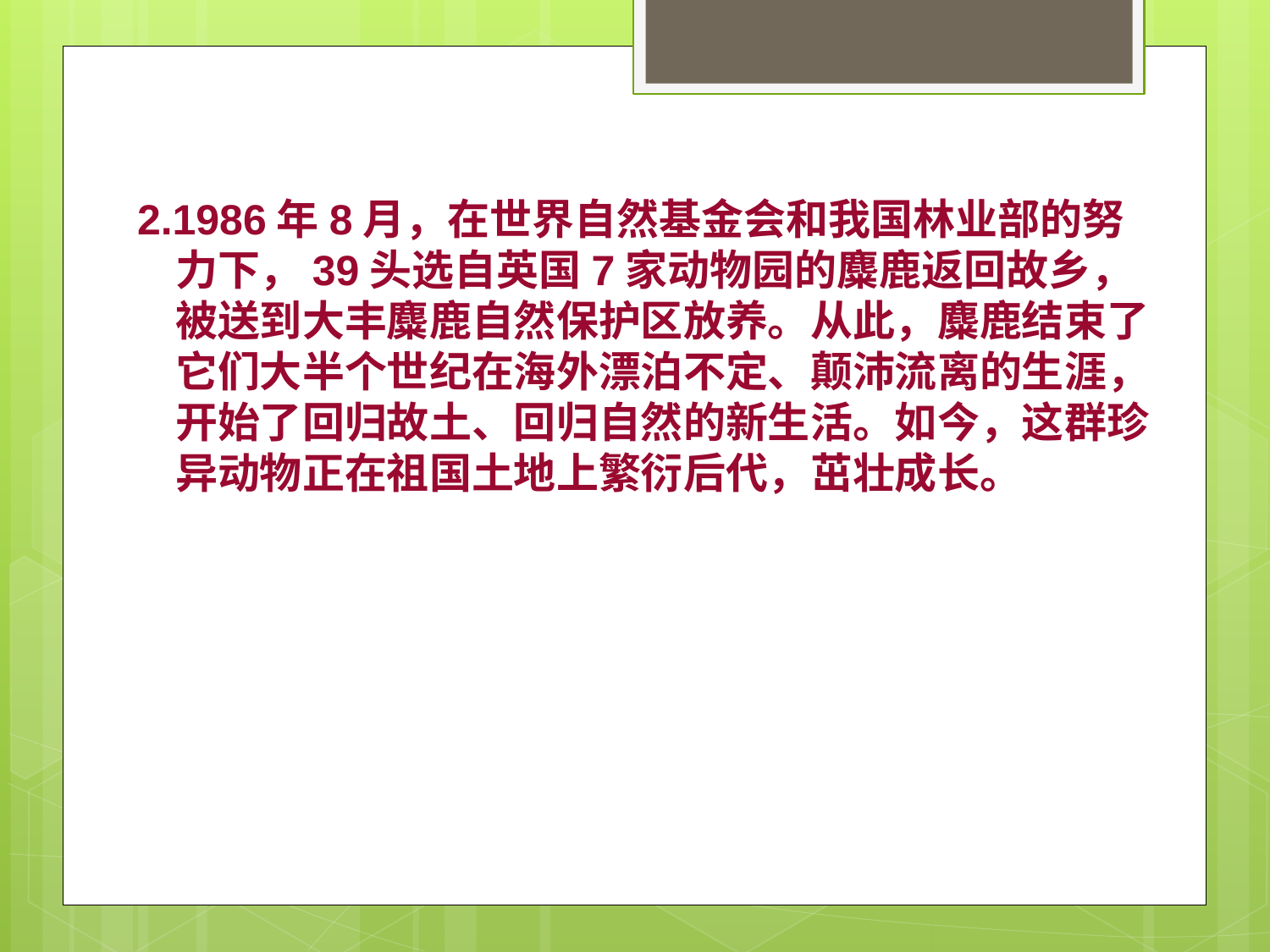

2.1986年8月，在世界自然基金会和我国林业部的努力下，39头选自英国7家动物园的麋鹿返回故乡，被送到大丰麋鹿自然保护区放养。从此，麋鹿结束了它们大半个世纪在海外漂泊不定、颠沛流离的生涯，开始了回归故土、回归自然的新生活。如今，这群珍异动物正在祖国土地上繁衍后代，茁壮成长。